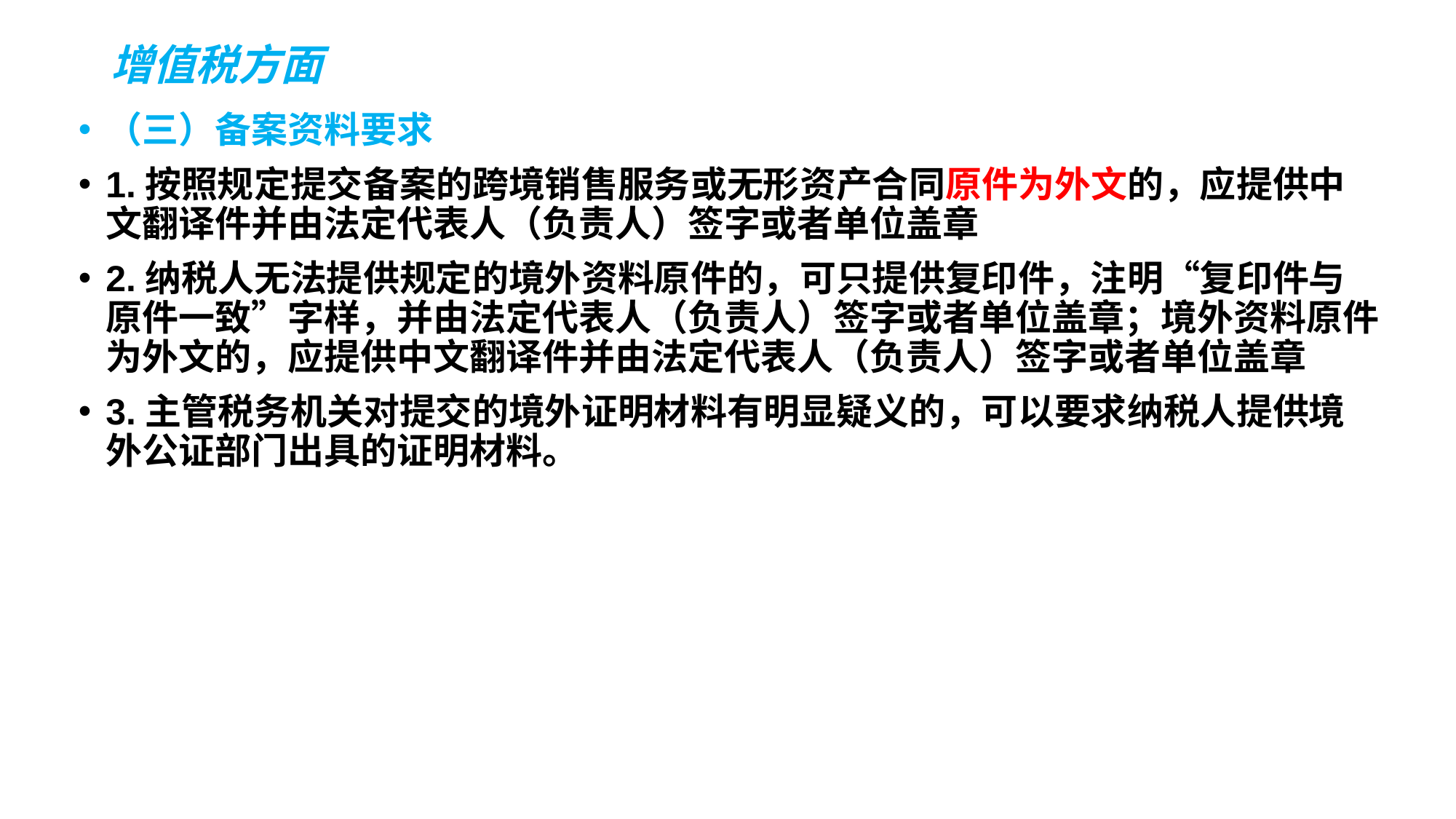

# 增值税方面
（三）备案资料要求
1.按照规定提交备案的跨境销售服务或无形资产合同原件为外文的，应提供中文翻译件并由法定代表人（负责人）签字或者单位盖章
2.纳税人无法提供规定的境外资料原件的，可只提供复印件，注明“复印件与原件一致”字样，并由法定代表人（负责人）签字或者单位盖章；境外资料原件为外文的，应提供中文翻译件并由法定代表人（负责人）签字或者单位盖章
3.主管税务机关对提交的境外证明材料有明显疑义的，可以要求纳税人提供境外公证部门出具的证明材料。